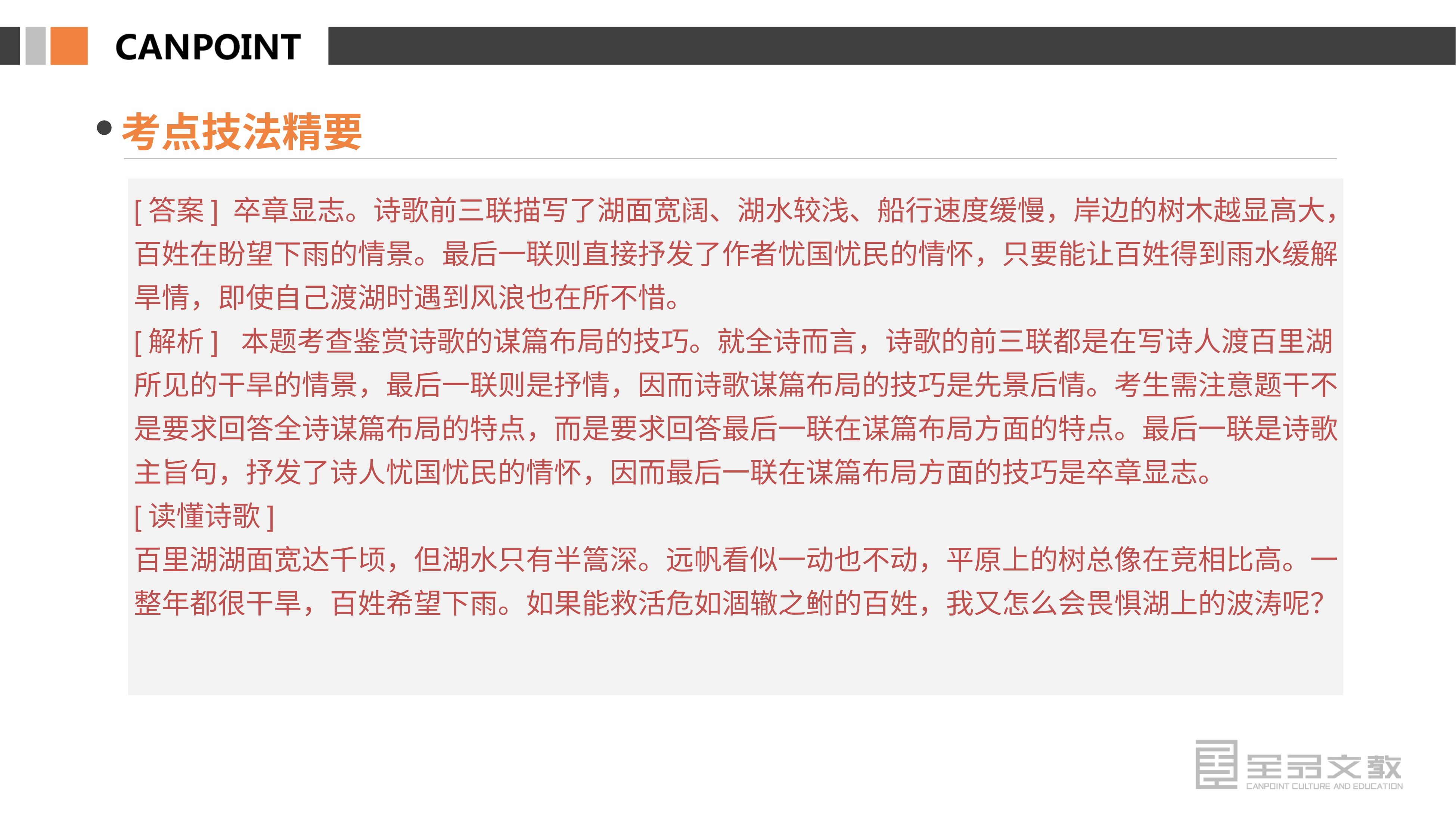

考点技法精要

[答案] 卒章显志。诗歌前三联描写了湖面宽阔、湖水较浅、船行速度缓慢，岸边的树木越显高大，百姓在盼望下雨的情景。最后一联则直接抒发了作者忧国忧民的情怀，只要能让百姓得到雨水缓解旱情，即使自己渡湖时遇到风浪也在所不惜。
[解析]  本题考查鉴赏诗歌的谋篇布局的技巧。就全诗而言，诗歌的前三联都是在写诗人渡百里湖所见的干旱的情景，最后一联则是抒情，因而诗歌谋篇布局的技巧是先景后情。考生需注意题干不是要求回答全诗谋篇布局的特点，而是要求回答最后一联在谋篇布局方面的特点。最后一联是诗歌主旨句，抒发了诗人忧国忧民的情怀，因而最后一联在谋篇布局方面的技巧是卒章显志。
[读懂诗歌]
百里湖湖面宽达千顷，但湖水只有半篙深。远帆看似一动也不动，平原上的树总像在竞相比高。一整年都很干旱，百姓希望下雨。如果能救活危如涸辙之鲋的百姓，我又怎么会畏惧湖上的波涛呢？